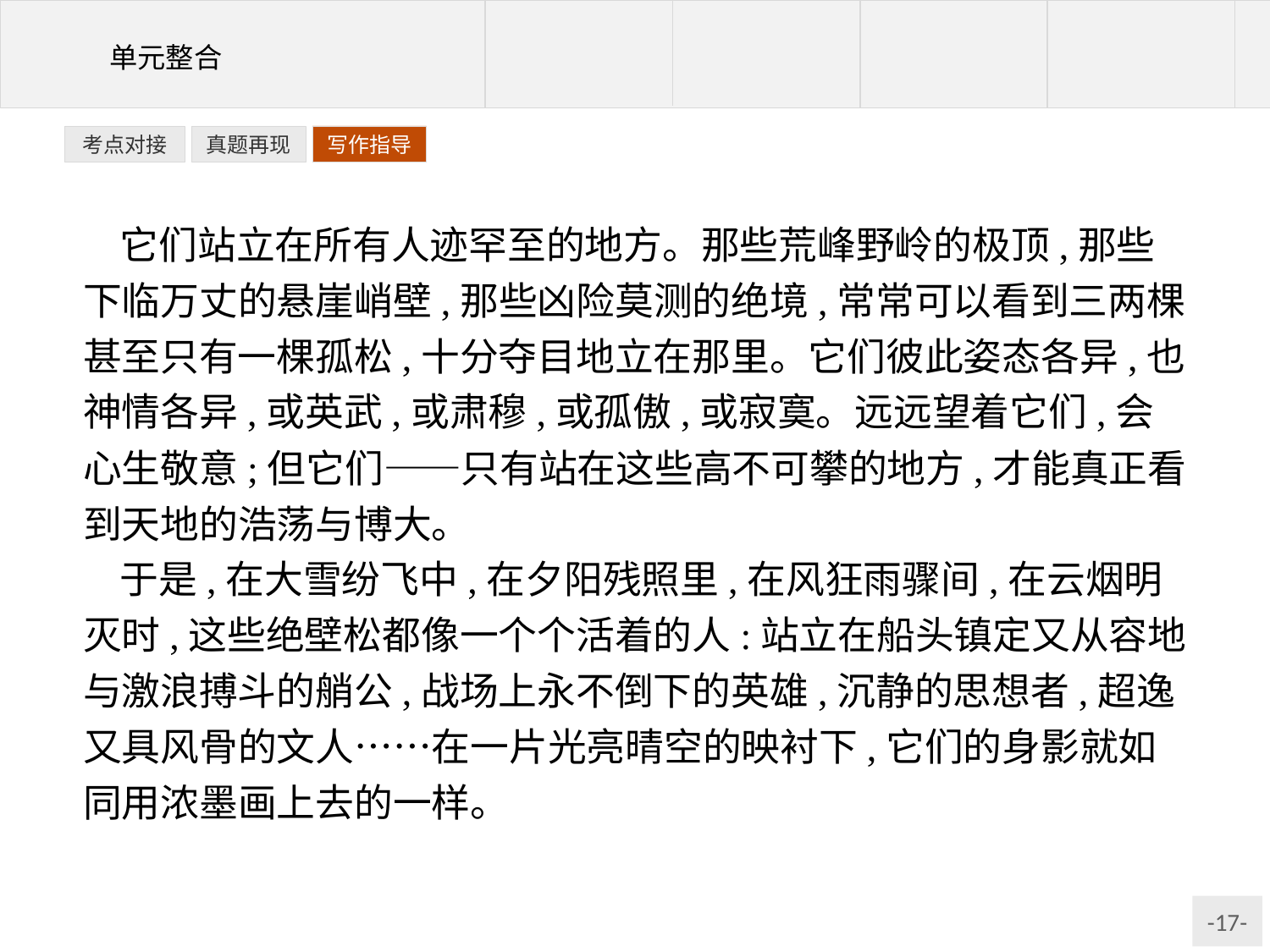

写作指导
考点对接
真题再现
它们站立在所有人迹罕至的地方。那些荒峰野岭的极顶,那些下临万丈的悬崖峭壁,那些凶险莫测的绝境,常常可以看到三两棵甚至只有一棵孤松,十分夺目地立在那里。它们彼此姿态各异,也神情各异,或英武,或肃穆,或孤傲,或寂寞。远远望着它们,会心生敬意;但它们——只有站在这些高不可攀的地方,才能真正看到天地的浩荡与博大。
于是,在大雪纷飞中,在夕阳残照里,在风狂雨骤间,在云烟明灭时,这些绝壁松都像一个个活着的人:站立在船头镇定又从容地与激浪搏斗的艄公,战场上永不倒下的英雄,沉静的思想者,超逸又具风骨的文人……在一片光亮晴空的映衬下,它们的身影就如同用浓墨画上去的一样。